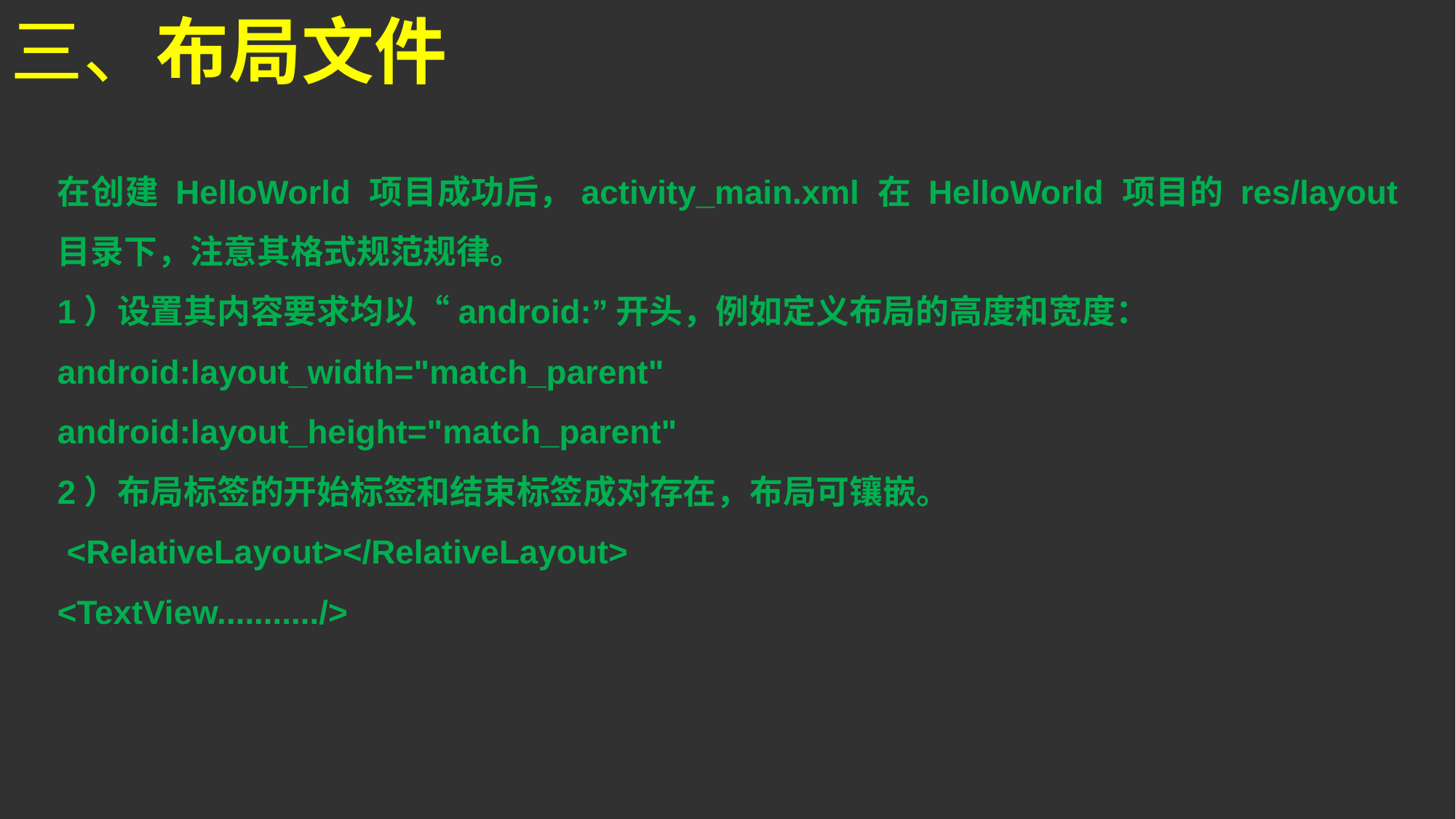

三、布局文件
在创建 HelloWorld 项目成功后，activity_main.xml 在 HelloWorld 项目的 res/layout 目录下，注意其格式规范规律。
1）设置其内容要求均以“android:”开头，例如定义布局的高度和宽度：
android:layout_width="match_parent"
android:layout_height="match_parent"
2）布局标签的开始标签和结束标签成对存在，布局可镶嵌。
 <RelativeLayout></RelativeLayout>
<TextView.........../>